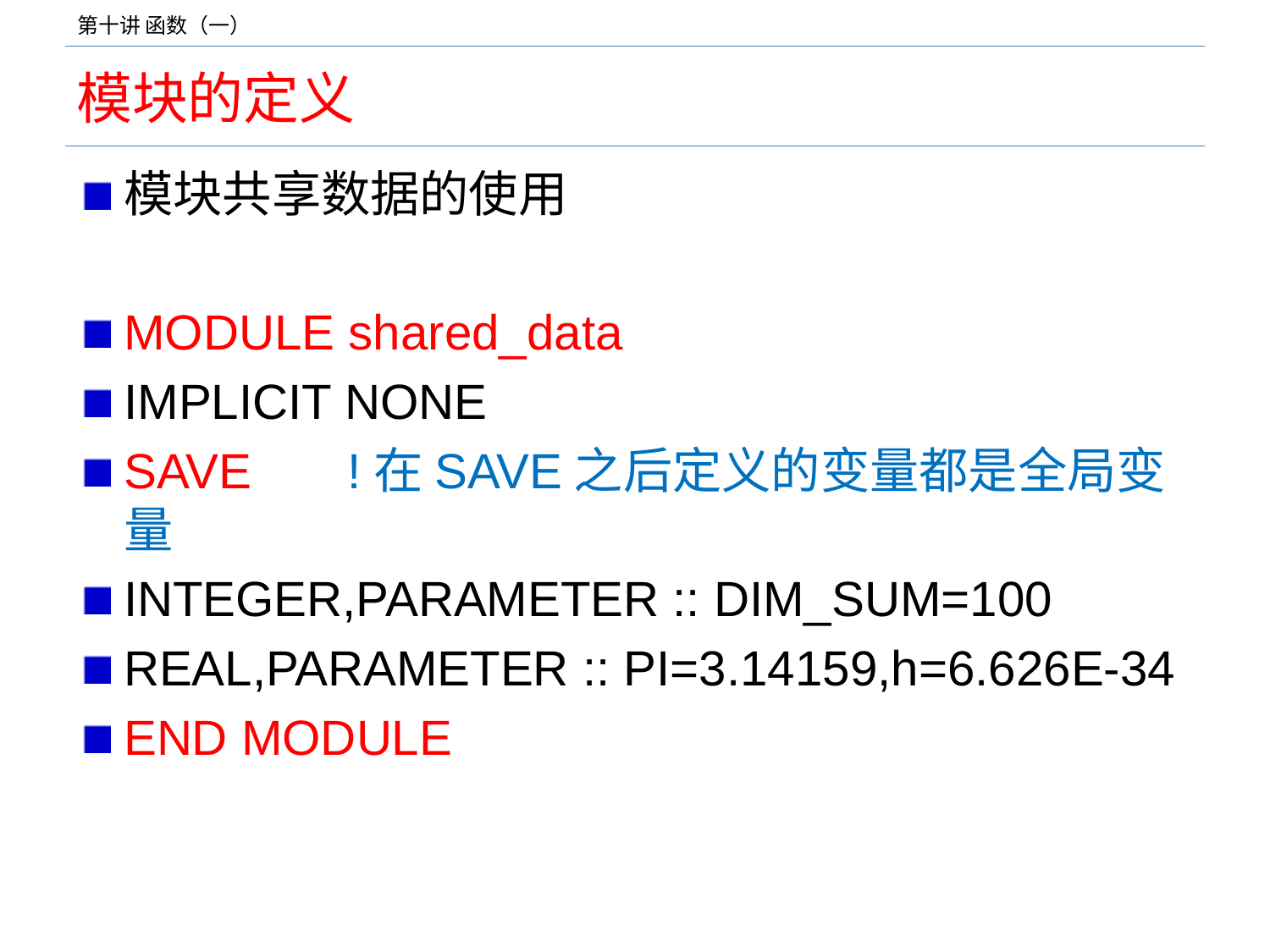

# 模块的定义
模块共享数据的使用

MODULE shared_data
IMPLICIT NONE
SAVE       !在SAVE之后定义的变量都是全局变量
INTEGER,PARAMETER :: DIM_SUM=100
REAL,PARAMETER :: PI=3.14159,h=6.626E-34
END MODULE